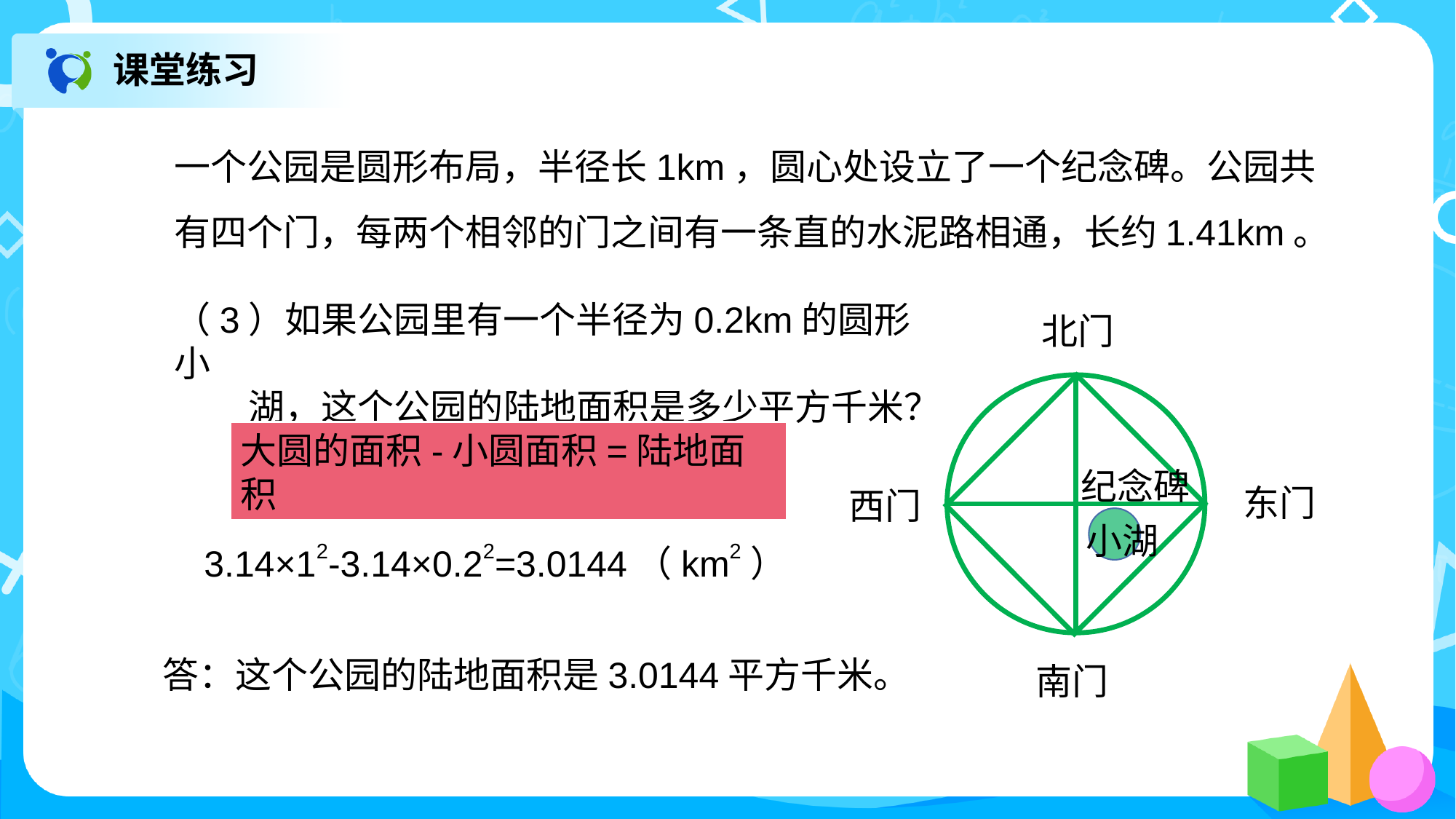

课堂练习
一个公园是圆形布局，半径长1km，圆心处设立了一个纪念碑。公园共有四个门，每两个相邻的门之间有一条直的水泥路相通，长约1.41km。
（3）如果公园里有一个半径为0.2km的圆形小
        湖，这个公园的陆地面积是多少平方千米？
北门

大圆的面积-小圆面积=陆地面积
纪念碑
东门
西门

小湖
3.14×12-3.14×0.22=3.0144（km2）
答：这个公园的陆地面积是3.0144平方千米。
南门